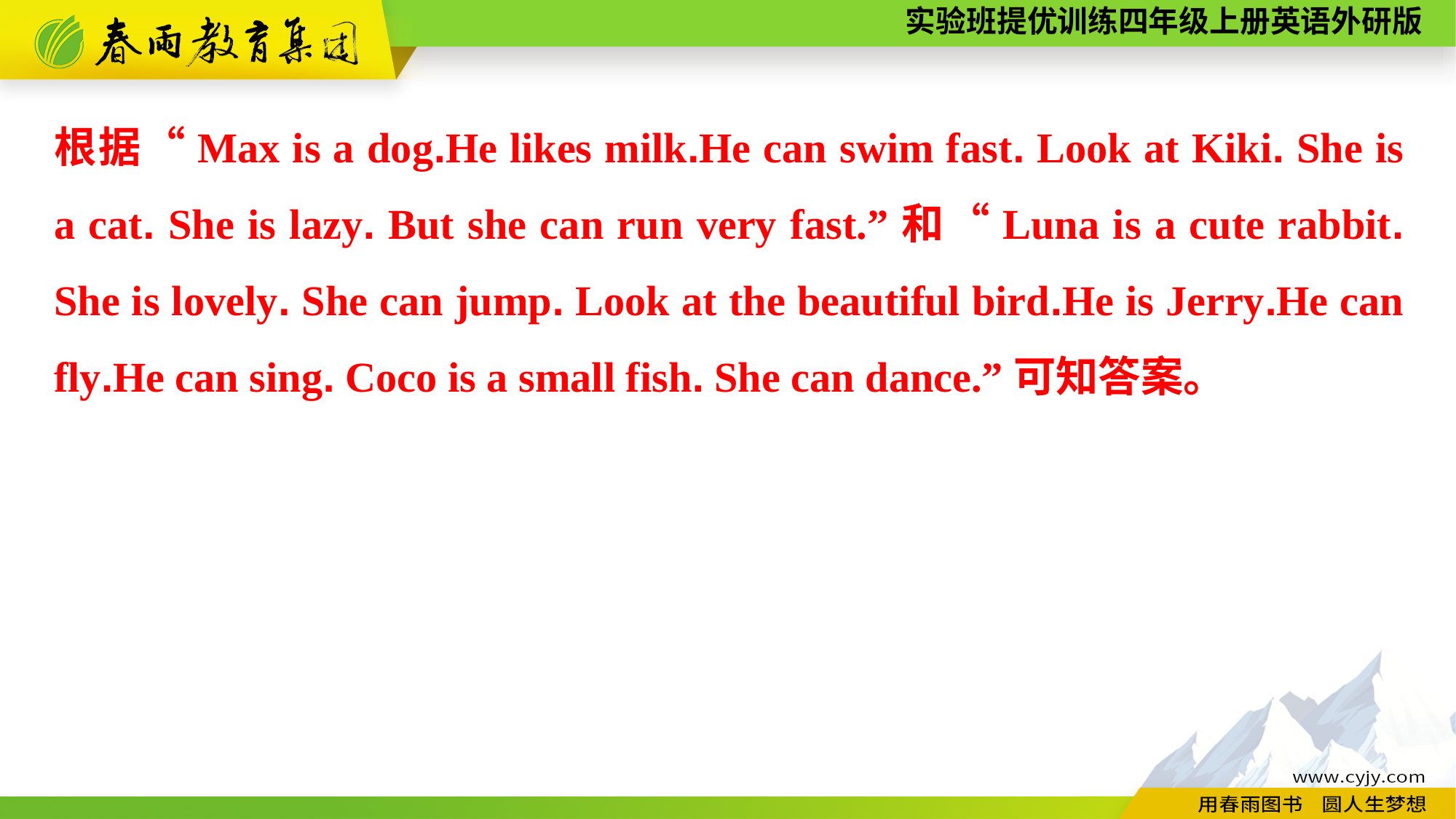

根据“Max is a dog.He likes milk.He can swim fast. Look at Kiki. She is a cat. She is lazy. But she can run very fast.”和“Luna is a cute rabbit. She is lovely. She can jump. Look at the beautiful bird.He is Jerry.He can fly.He can sing. Coco is a small fish. She can dance.”可知答案。